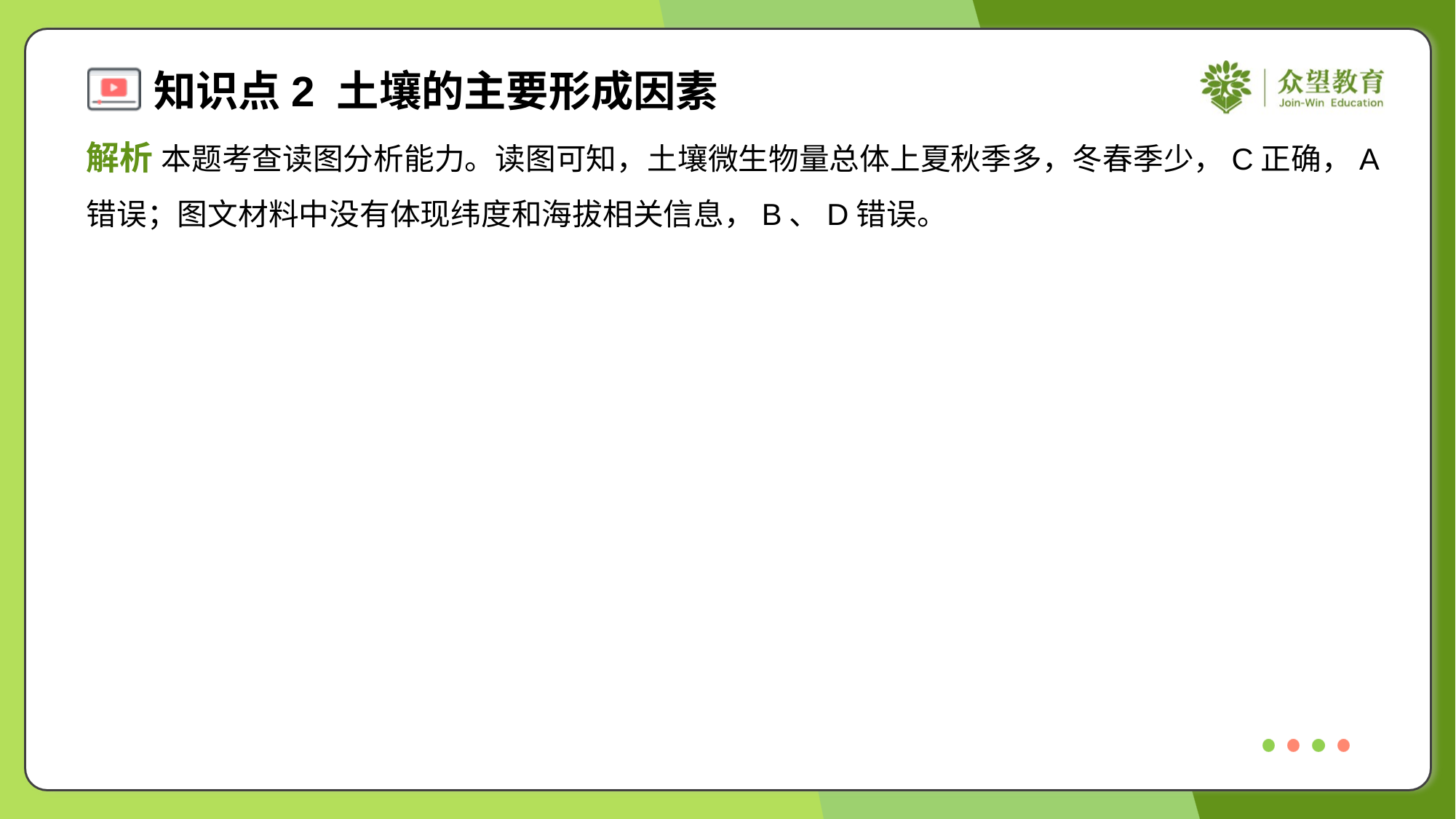

解析 本题考查读图分析能力。读图可知，土壤微生物量总体上夏秋季多，冬春季少，C正确，A
错误；图文材料中没有体现纬度和海拔相关信息，B、D错误。